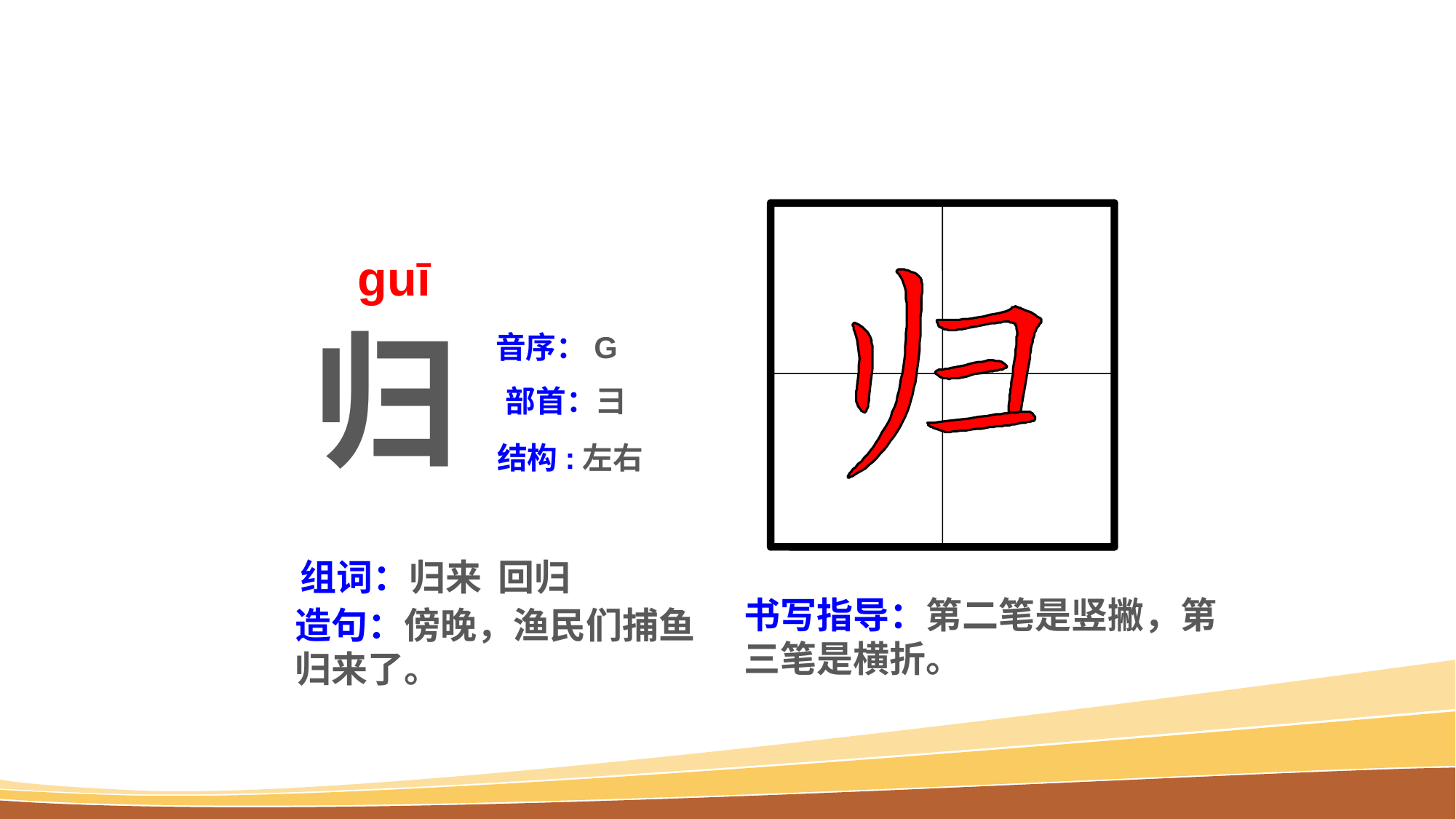

guī

归

音序：G

部首：彐

结构:左右
组词：归来  回归
书写指导：第二笔是竖撇，第三笔是横折。
造句：傍晚，渔民们捕鱼归来了。